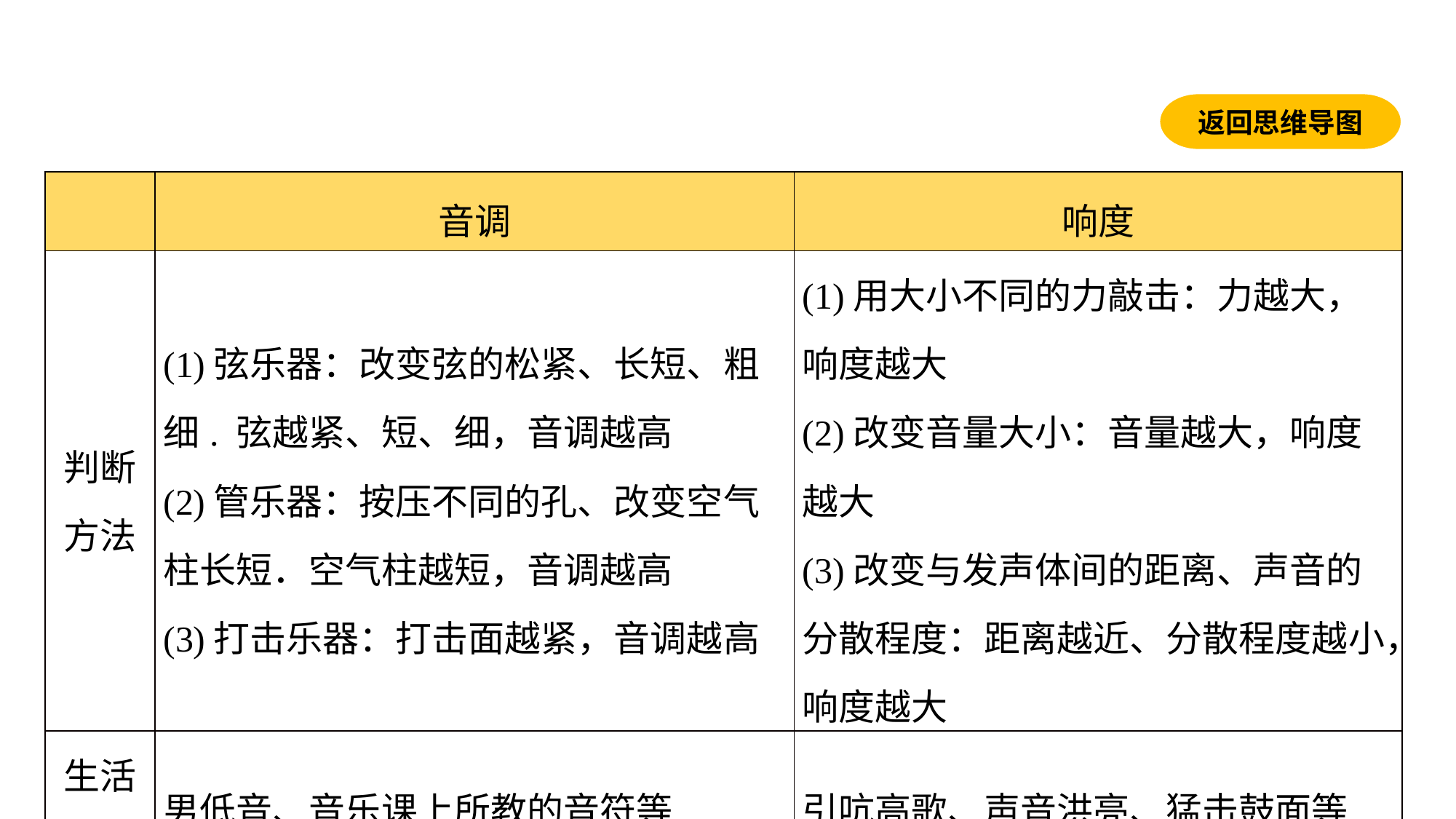

返回思维导图
|  | 音调 | 响度 |
| --- | --- | --- |
| 判断方法 | (1)弦乐器：改变弦的松紧、长短、粗细. 弦越紧、短、细，音调越高 (2)管乐器：按压不同的孔、改变空气柱长短．空气柱越短，音调越高 (3)打击乐器：打击面越紧，音调越高 | (1)用大小不同的力敲击：力越大，响度越大 (2)改变音量大小：音量越大，响度越大 (3)改变与发声体间的距离、声音的分散程度：距离越近、分散程度越小，响度越大 |
| 生活实例 | 男低音、音乐课上所教的音符等 | 引吭高歌、声音洪亮、猛击鼓面等 |